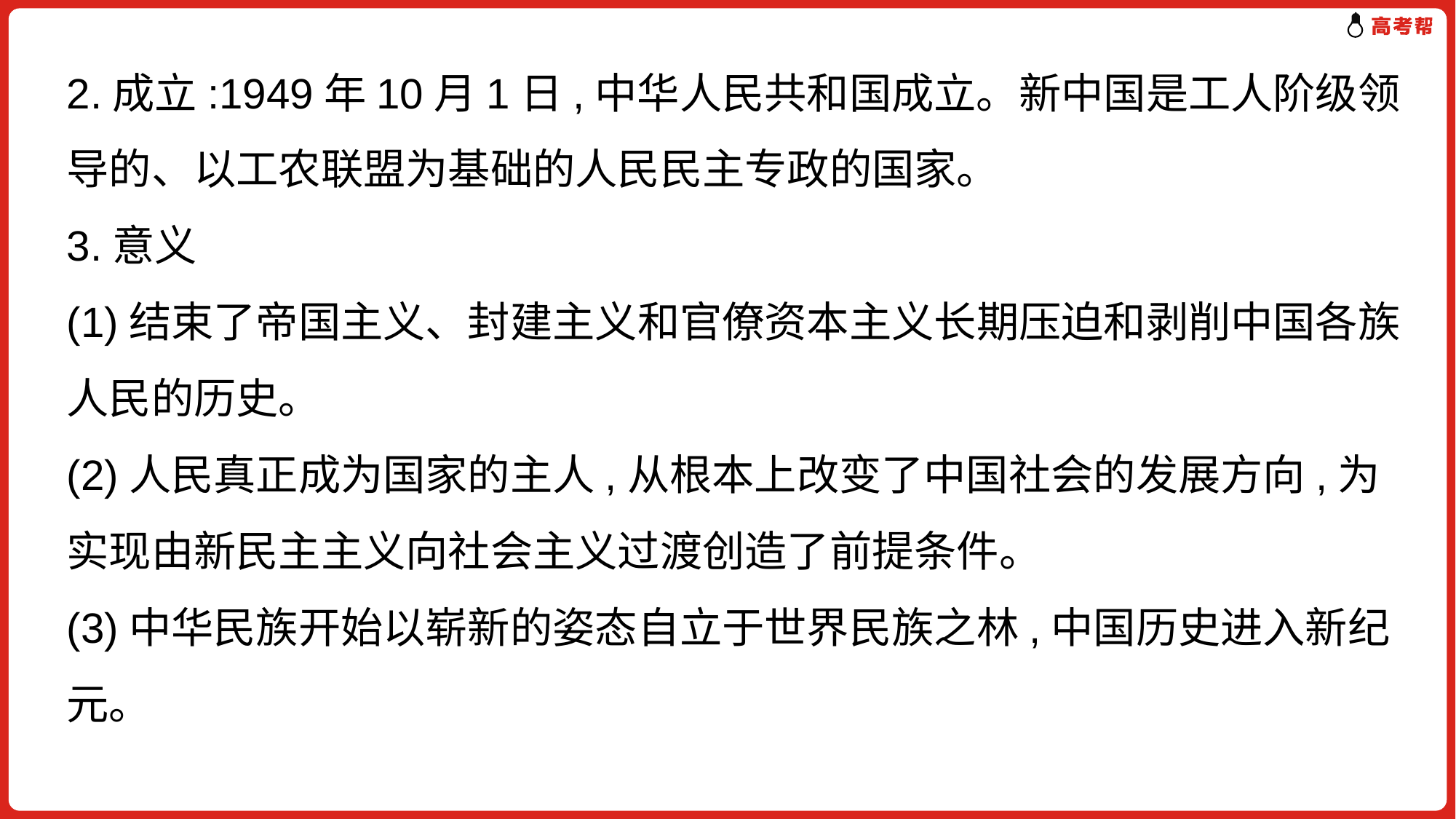

2.成立:1949年10月1日,中华人民共和国成立。新中国是工人阶级领导的、以工农联盟为基础的人民民主专政的国家。
3.意义
(1)结束了帝国主义、封建主义和官僚资本主义长期压迫和剥削中国各族人民的历史。
(2)人民真正成为国家的主人,从根本上改变了中国社会的发展方向,为实现由新民主主义向社会主义过渡创造了前提条件。
(3)中华民族开始以崭新的姿态自立于世界民族之林,中国历史进入新纪元。